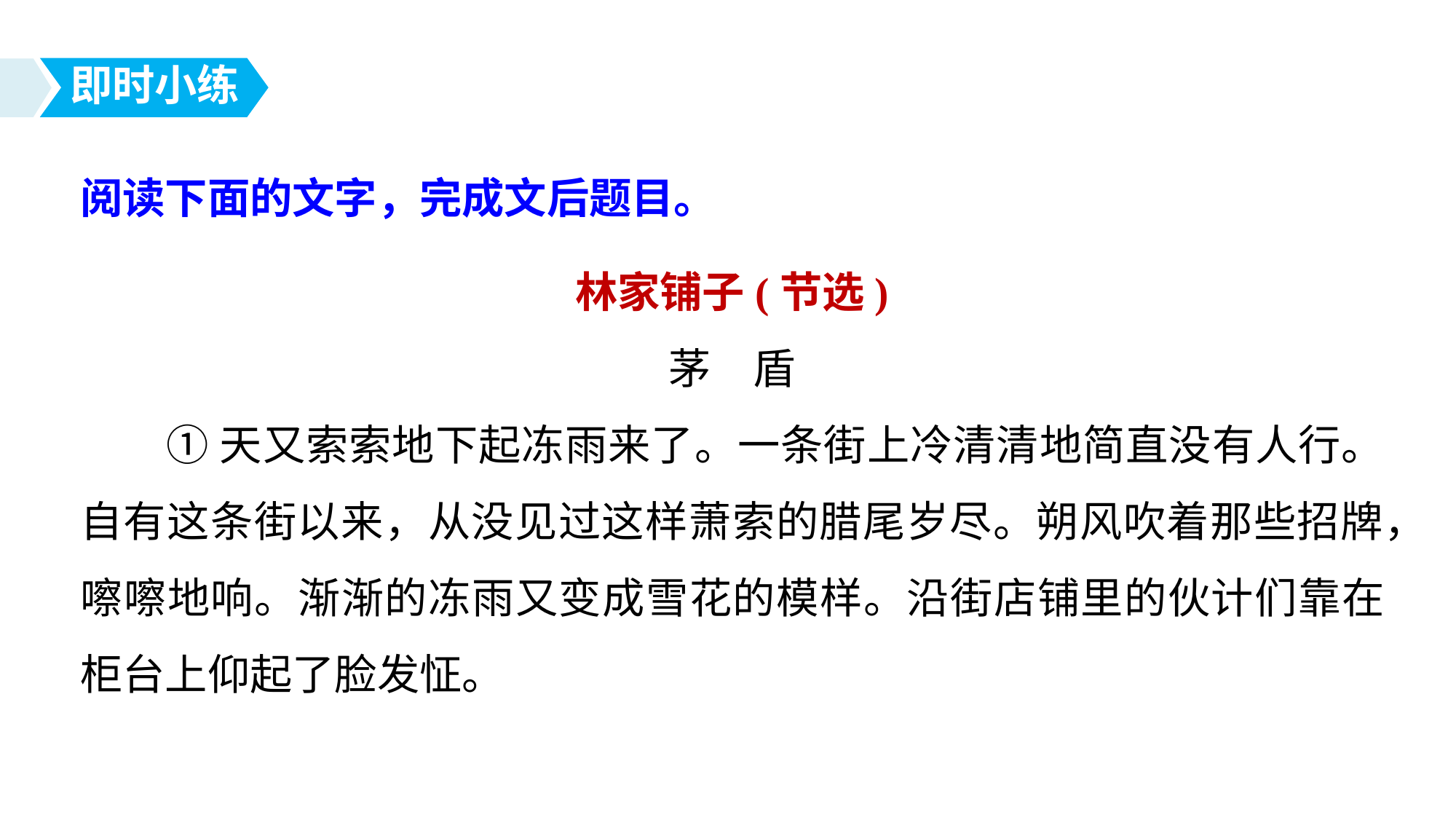

即时小练

阅读下面的文字，完成文后题目。
林家铺子(节选)
茅　盾
①天又索索地下起冻雨来了。一条街上冷清清地简直没有人行。自有这条街以来，从没见过这样萧索的腊尾岁尽。朔风吹着那些招牌，嚓嚓地响。渐渐的冻雨又变成雪花的模样。沿街店铺里的伙计们靠在柜台上仰起了脸发怔。